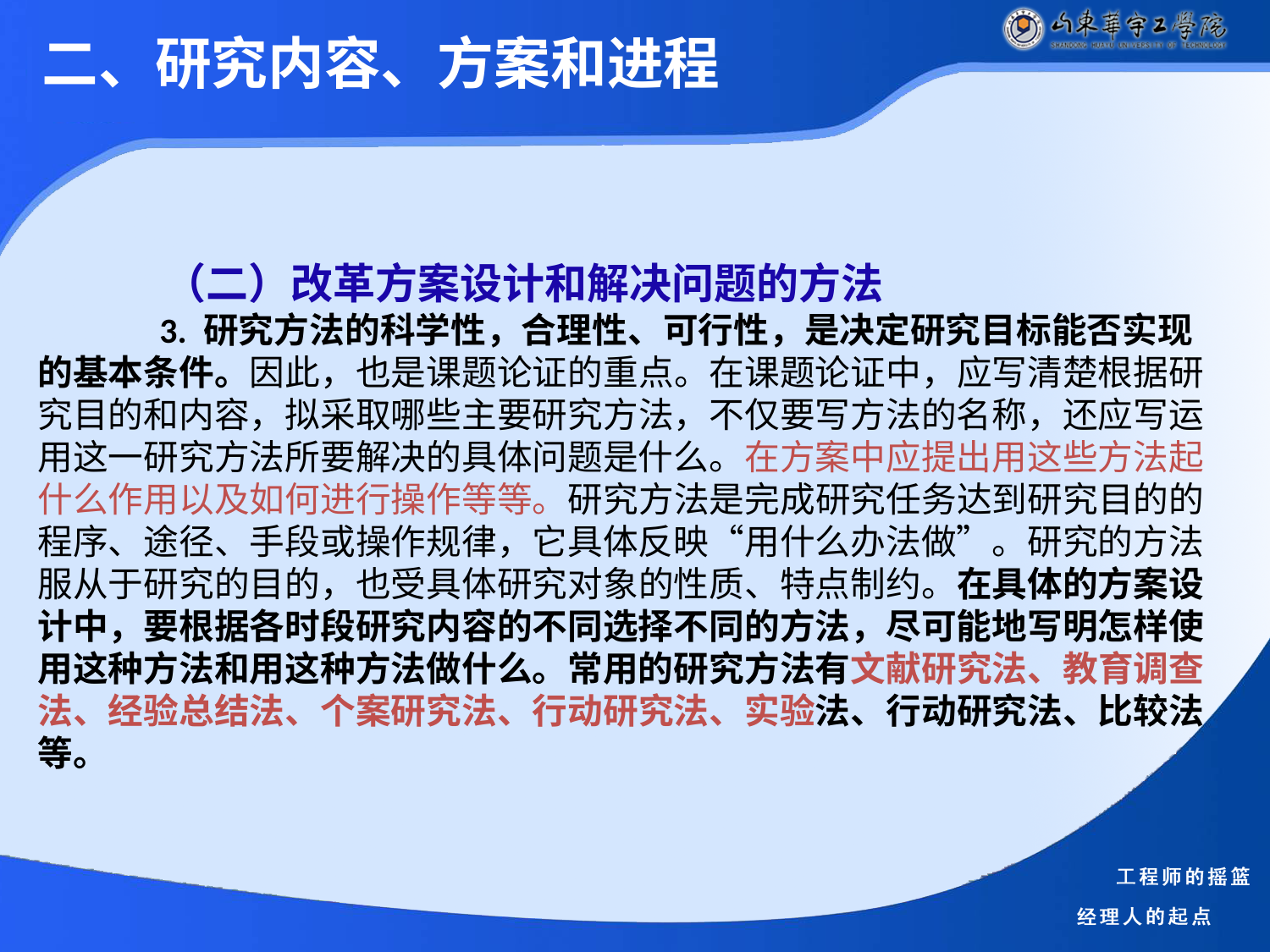

二、研究内容、方案和进程

       （二）改革方案设计和解决问题的方法
         3. 研究方法的科学性，合理性、可行性，是决定研究目标能否实现的基本条件。因此，也是课题论证的重点。在课题论证中，应写清楚根据研究目的和内容，拟采取哪些主要研究方法，不仅要写方法的名称，还应写运用这一研究方法所要解决的具体问题是什么。在方案中应提出用这些方法起什么作用以及如何进行操作等等。研究方法是完成研究任务达到研究目的的程序、途径、手段或操作规律，它具体反映“用什么办法做”。研究的方法服从于研究的目的，也受具体研究对象的性质、特点制约。在具体的方案设计中，要根据各时段研究内容的不同选择不同的方法，尽可能地写明怎样使用这种方法和用这种方法做什么。常用的研究方法有文献研究法、教育调查法、经验总结法、个案研究法、行动研究法、实验法、行动研究法、比较法等。